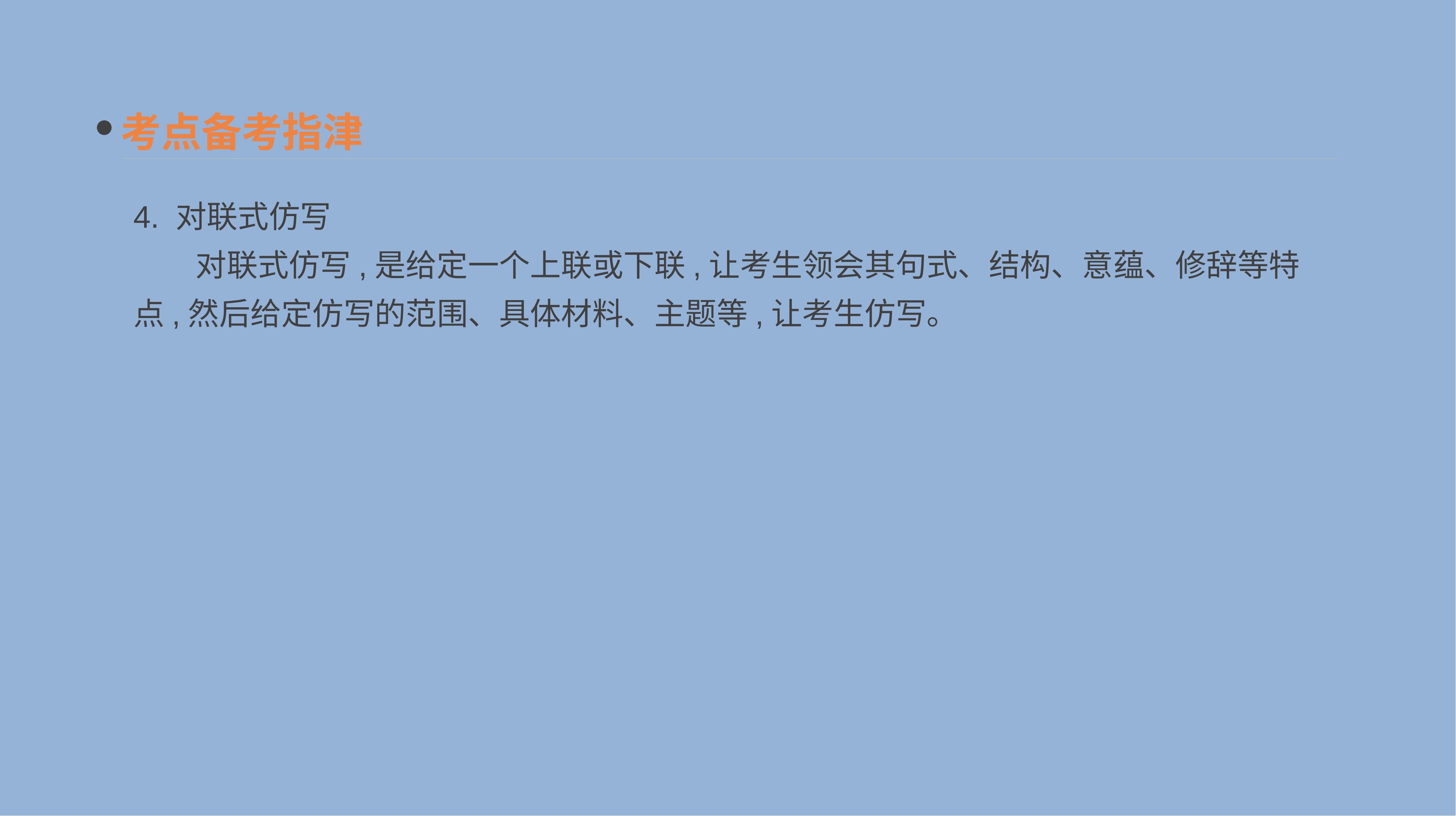

考点备考指津

4. 对联式仿写
　　对联式仿写,是给定一个上联或下联,让考生领会其句式、结构、意蕴、修辞等特点,然后给定仿写的范围、具体材料、主题等,让考生仿写。